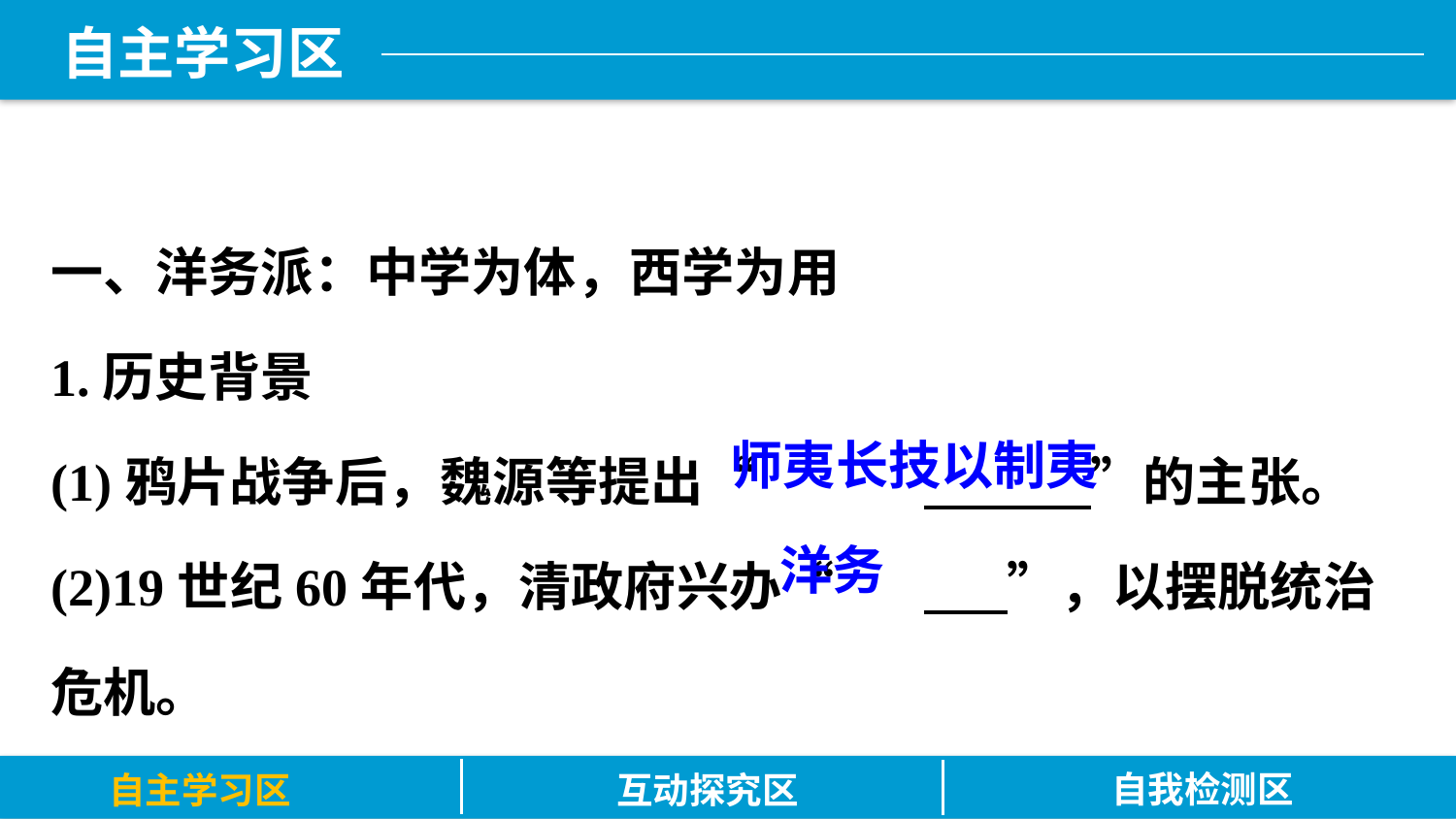

一、洋务派：中学为体，西学为用
1.历史背景
(1)鸦片战争后，魏源等提出“		              ”的主张。
(2)19世纪60年代，清政府兴办“	       ”，以摆脱统治危机。
师夷长技以制夷
洋务
自我检测区
自主学习区
互动探究区